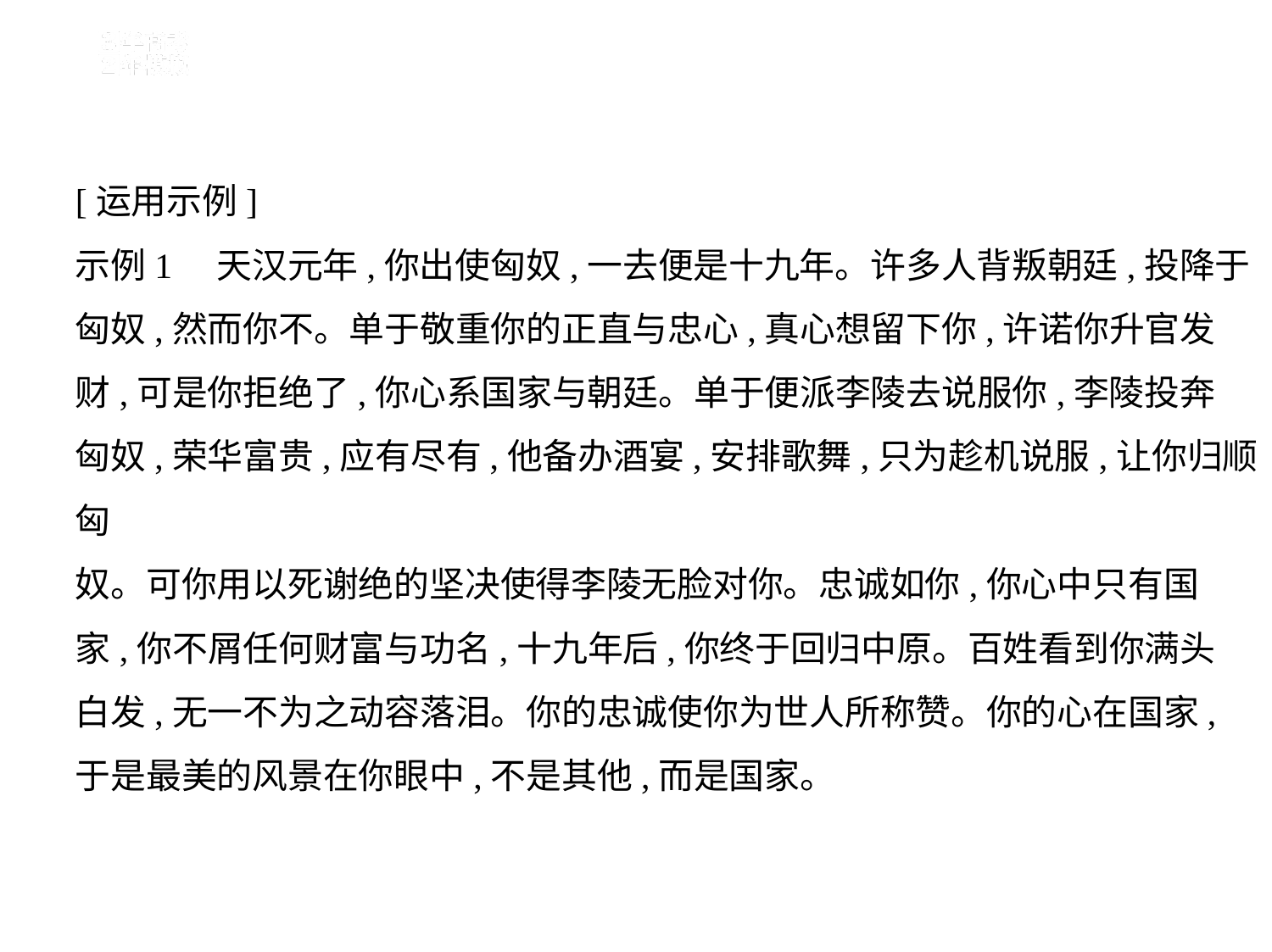

[运用示例]
示例1    天汉元年,你出使匈奴,一去便是十九年。许多人背叛朝廷,投降于
匈奴,然而你不。单于敬重你的正直与忠心,真心想留下你,许诺你升官发
财,可是你拒绝了,你心系国家与朝廷。单于便派李陵去说服你,李陵投奔
匈奴,荣华富贵,应有尽有,他备办酒宴,安排歌舞,只为趁机说服,让你归顺匈
奴。可你用以死谢绝的坚决使得李陵无脸对你。忠诚如你,你心中只有国
家,你不屑任何财富与功名,十九年后,你终于回归中原。百姓看到你满头
白发,无一不为之动容落泪。你的忠诚使你为世人所称赞。你的心在国家,
于是最美的风景在你眼中,不是其他,而是国家。